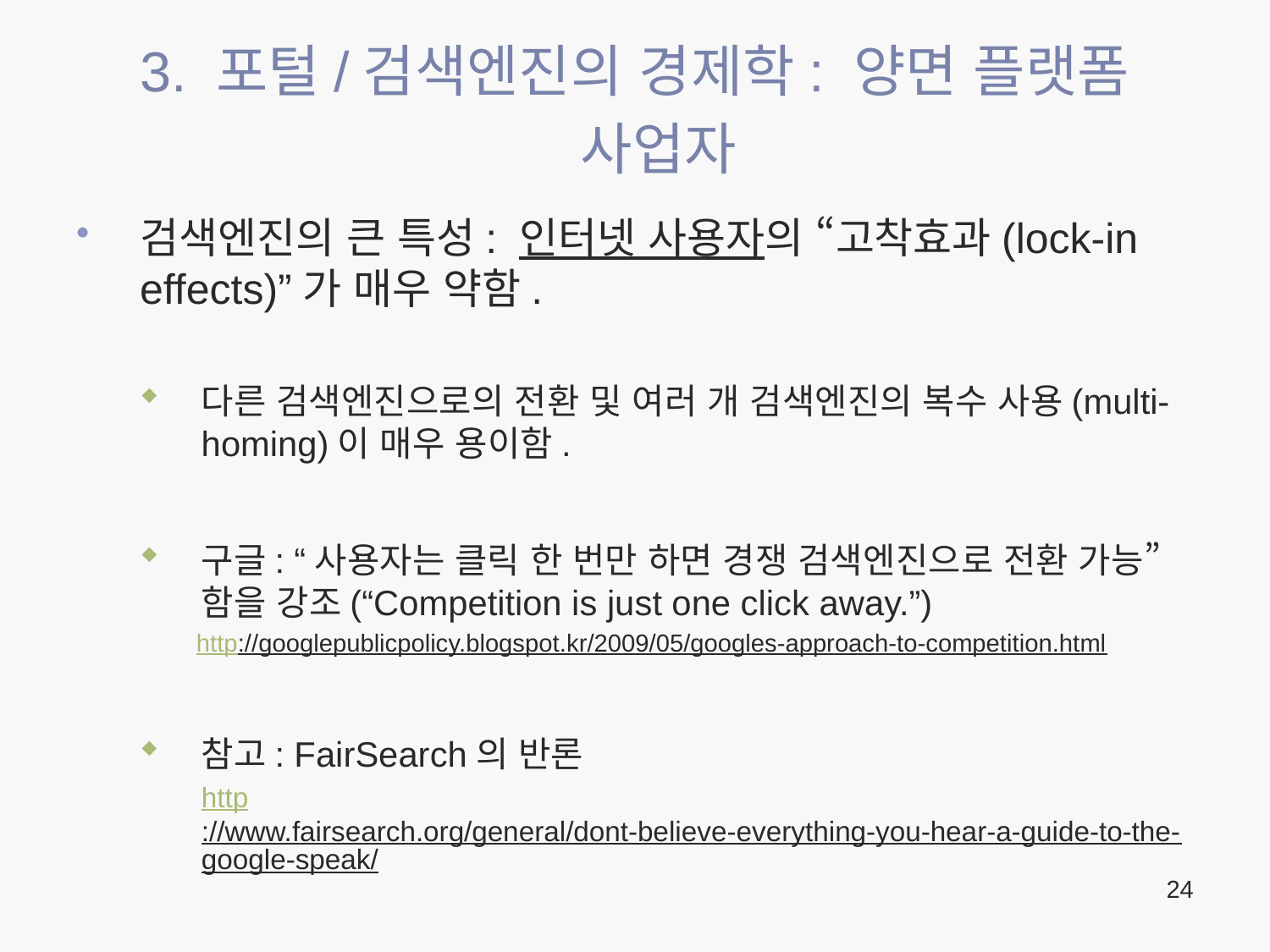

# 3. 포털/검색엔진의 경제학: 양면 플랫폼 사업자
검색엔진의 큰 특성: 인터넷 사용자의 “고착효과(lock-in effects)”가 매우 약함.

다른 검색엔진으로의 전환 및 여러 개 검색엔진의 복수 사용(multi-homing)이 매우 용이함.

구글: “사용자는 클릭 한 번만 하면 경쟁 검색엔진으로 전환 가능”함을 강조(“Competition is just one click away.”)
http://googlepublicpolicy.blogspot.kr/2009/05/googles-approach-to-competition.html

참고: FairSearch의 반론
http://www.fairsearch.org/general/dont-believe-everything-you-hear-a-guide-to-the-google-speak/

24